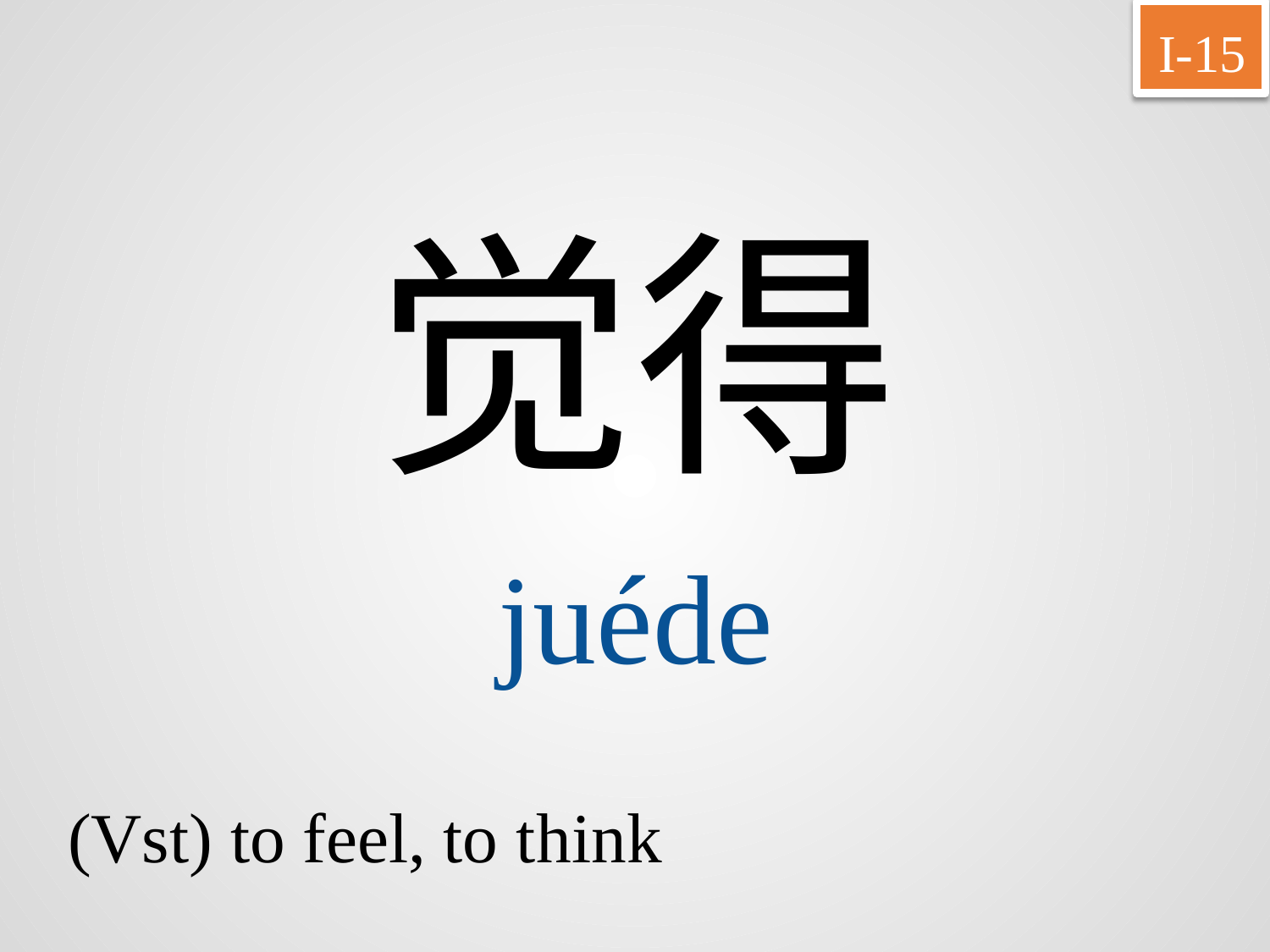

I-15

觉得
juéde
(Vst) to feel, to think